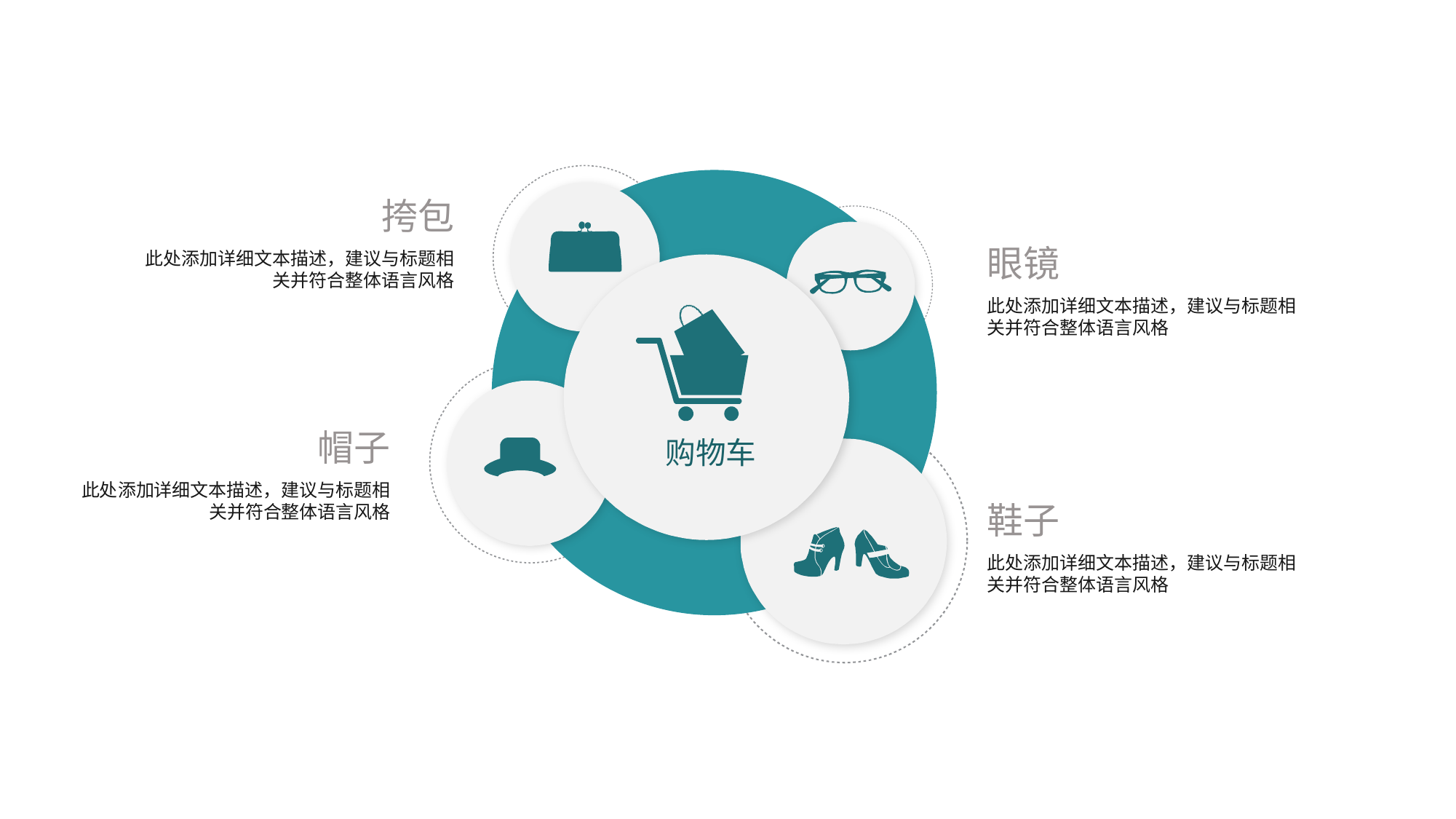

购物车

挎包
此处添加详细文本描述，建议与标题相关并符合整体语言风格
眼镜
此处添加详细文本描述，建议与标题相关并符合整体语言风格
帽子
此处添加详细文本描述，建议与标题相关并符合整体语言风格
鞋子
此处添加详细文本描述，建议与标题相关并符合整体语言风格